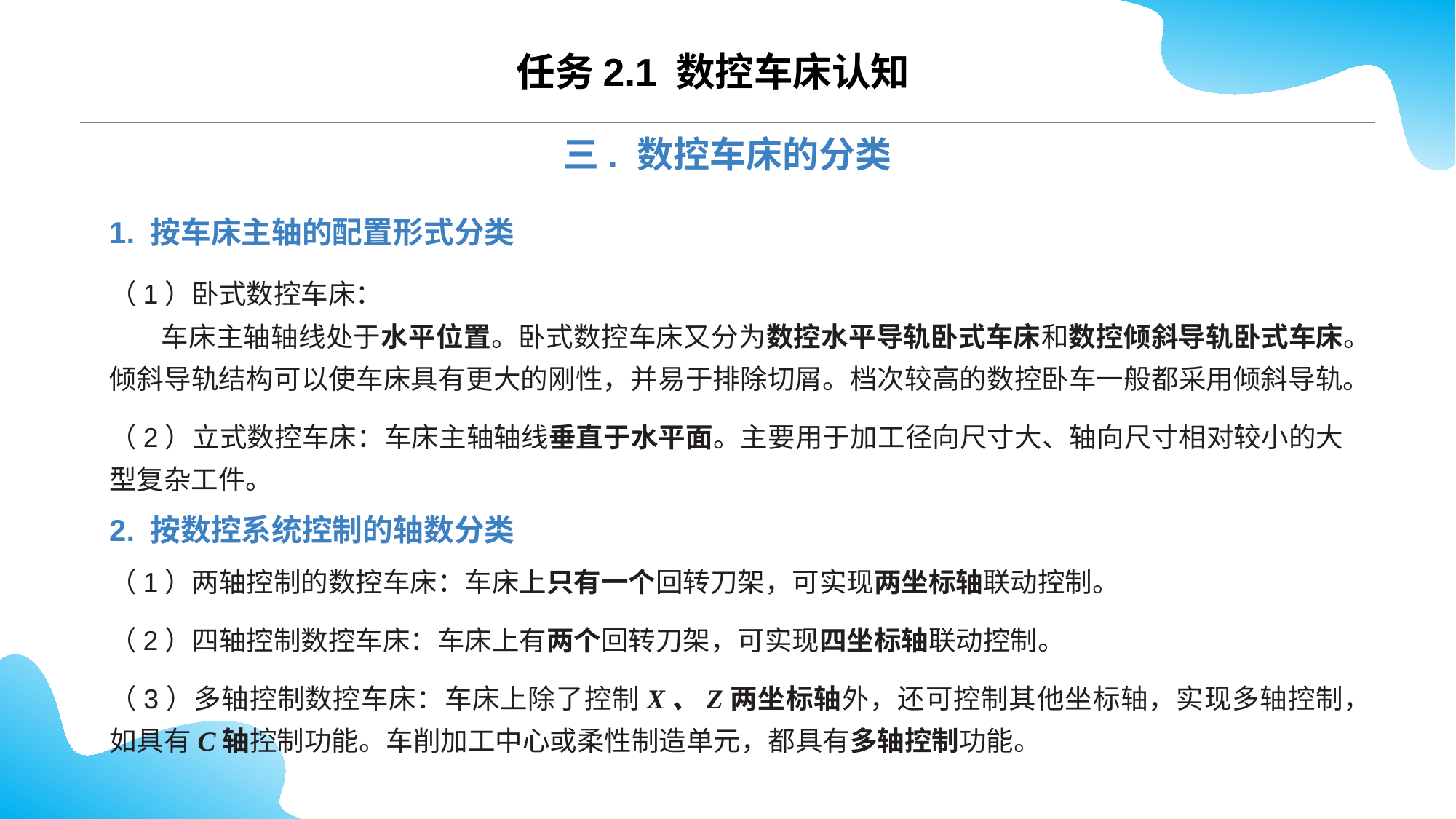

CONTENTS
任务2.1 数控车床认知
三. 数控车床的分类
1. 按车床主轴的配置形式分类
（1）卧式数控车床：
       车床主轴轴线处于水平位置。卧式数控车床又分为数控水平导轨卧式车床和数控倾斜导轨卧式车床。倾斜导轨结构可以使车床具有更大的刚性，并易于排除切屑。档次较高的数控卧车一般都采用倾斜导轨。
（2）立式数控车床：车床主轴轴线垂直于水平面。主要用于加工径向尺寸大、轴向尺寸相对较小的大型复杂工件。
2. 按数控系统控制的轴数分类
（1）两轴控制的数控车床：车床上只有一个回转刀架，可实现两坐标轴联动控制。
（2）四轴控制数控车床：车床上有两个回转刀架，可实现四坐标轴联动控制。
（3）多轴控制数控车床：车床上除了控制X、Z两坐标轴外，还可控制其他坐标轴，实现多轴控制，如具有C轴控制功能。车削加工中心或柔性制造单元，都具有多轴控制功能。